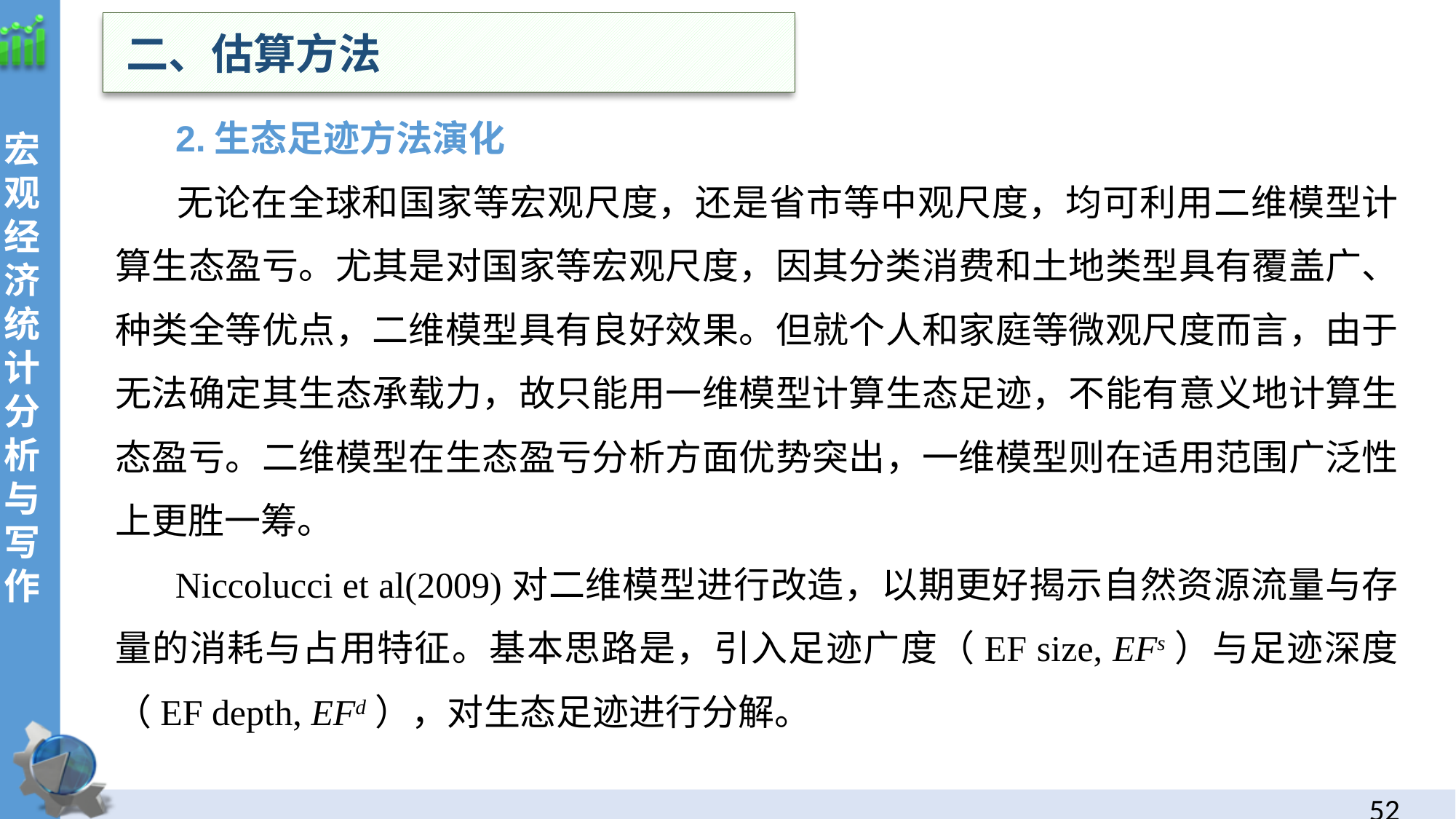

二、估算方法

          2.生态足迹方法演化
         无论在全球和国家等宏观尺度，还是省市等中观尺度，均可利用二维模型计算生态盈亏。尤其是对国家等宏观尺度，因其分类消费和土地类型具有覆盖广、种类全等优点，二维模型具有良好效果。但就个人和家庭等微观尺度而言，由于无法确定其生态承载力，故只能用一维模型计算生态足迹，不能有意义地计算生态盈亏。二维模型在生态盈亏分析方面优势突出，一维模型则在适用范围广泛性上更胜一筹。
         Niccolucci et al(2009)对二维模型进行改造，以期更好揭示自然资源流量与存量的消耗与占用特征。基本思路是，引入足迹广度（EF size, EFs）与足迹深度（EF depth, EFd），对生态足迹进行分解。

52